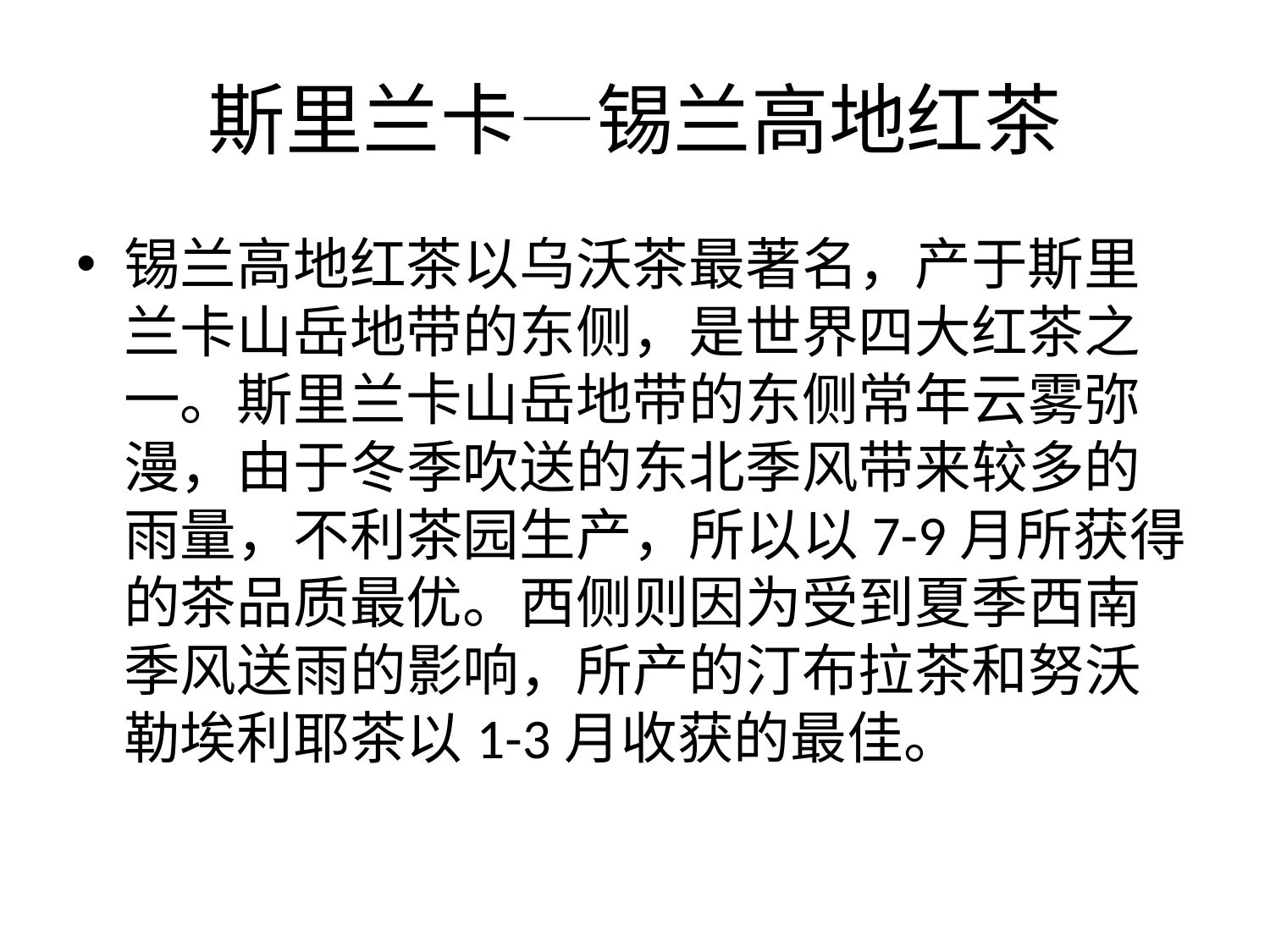

# 斯里兰卡—锡兰高地红茶
锡兰高地红茶以乌沃茶最著名，产于斯里兰卡山岳地带的东侧，是世界四大红茶之一。斯里兰卡山岳地带的东侧常年云雾弥漫，由于冬季吹送的东北季风带来较多的雨量，不利茶园生产，所以以7-9月所获得的茶品质最优。西侧则因为受到夏季西南季风送雨的影响，所产的汀布拉茶和努沃勒埃利耶茶以1-3月收获的最佳。